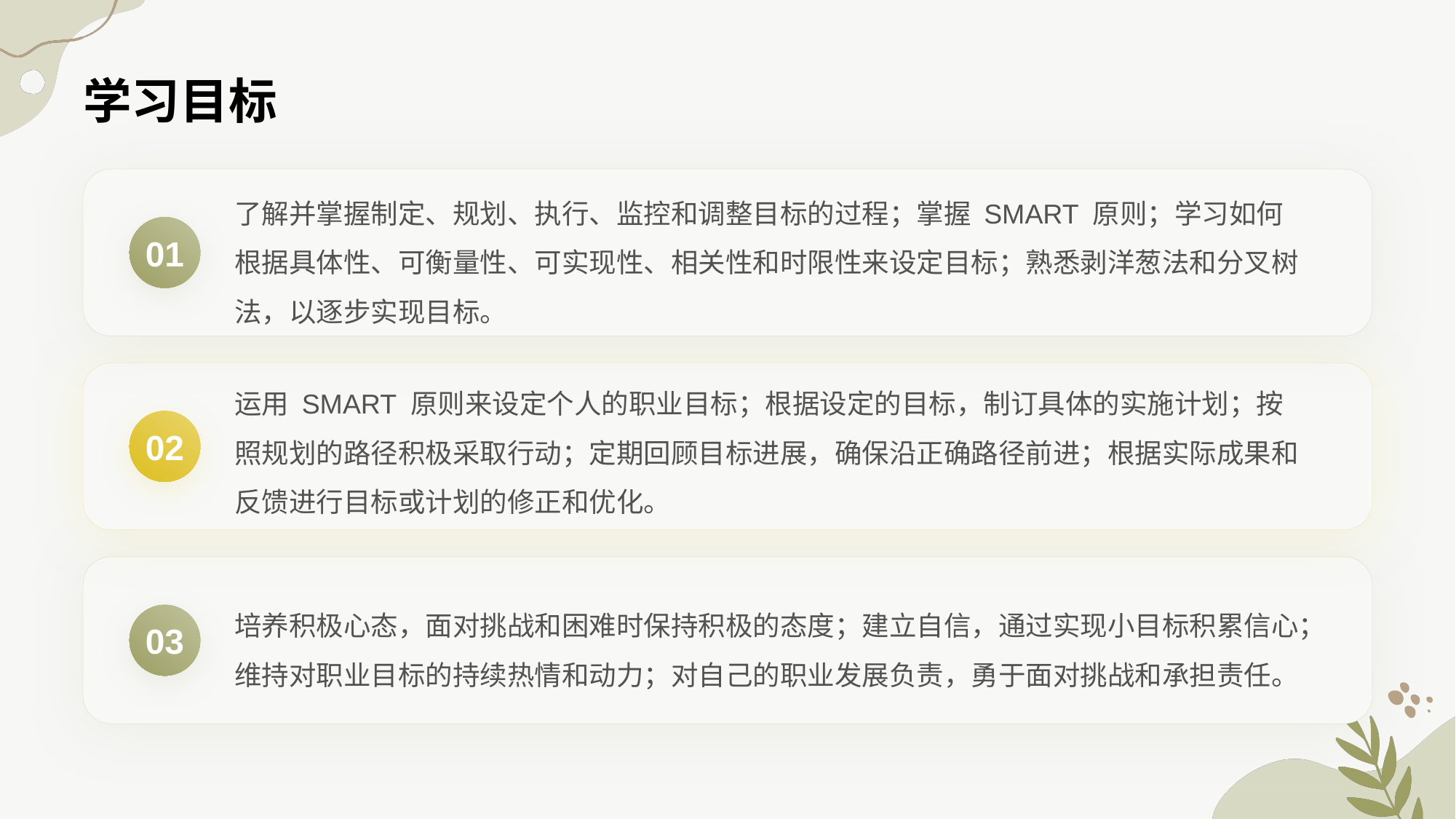

学习目标

了解并掌握制定、规划、执行、监控和调整目标的过程；掌握 SMART 原则；学习如何根据具体性、可衡量性、可实现性、相关性和时限性来设定目标；熟悉剥洋葱法和分叉树法，以逐步实现目标。
01
运用 SMART 原则来设定个人的职业目标；根据设定的目标，制订具体的实施计划；按照规划的路径积极采取行动；定期回顾目标进展，确保沿正确路径前进；根据实际成果和反馈进行目标或计划的修正和优化。

02
培养积极心态，面对挑战和困难时保持积极的态度；建立自信，通过实现小目标积累信心；维持对职业目标的持续热情和动力；对自己的职业发展负责，勇于面对挑战和承担责任。

03